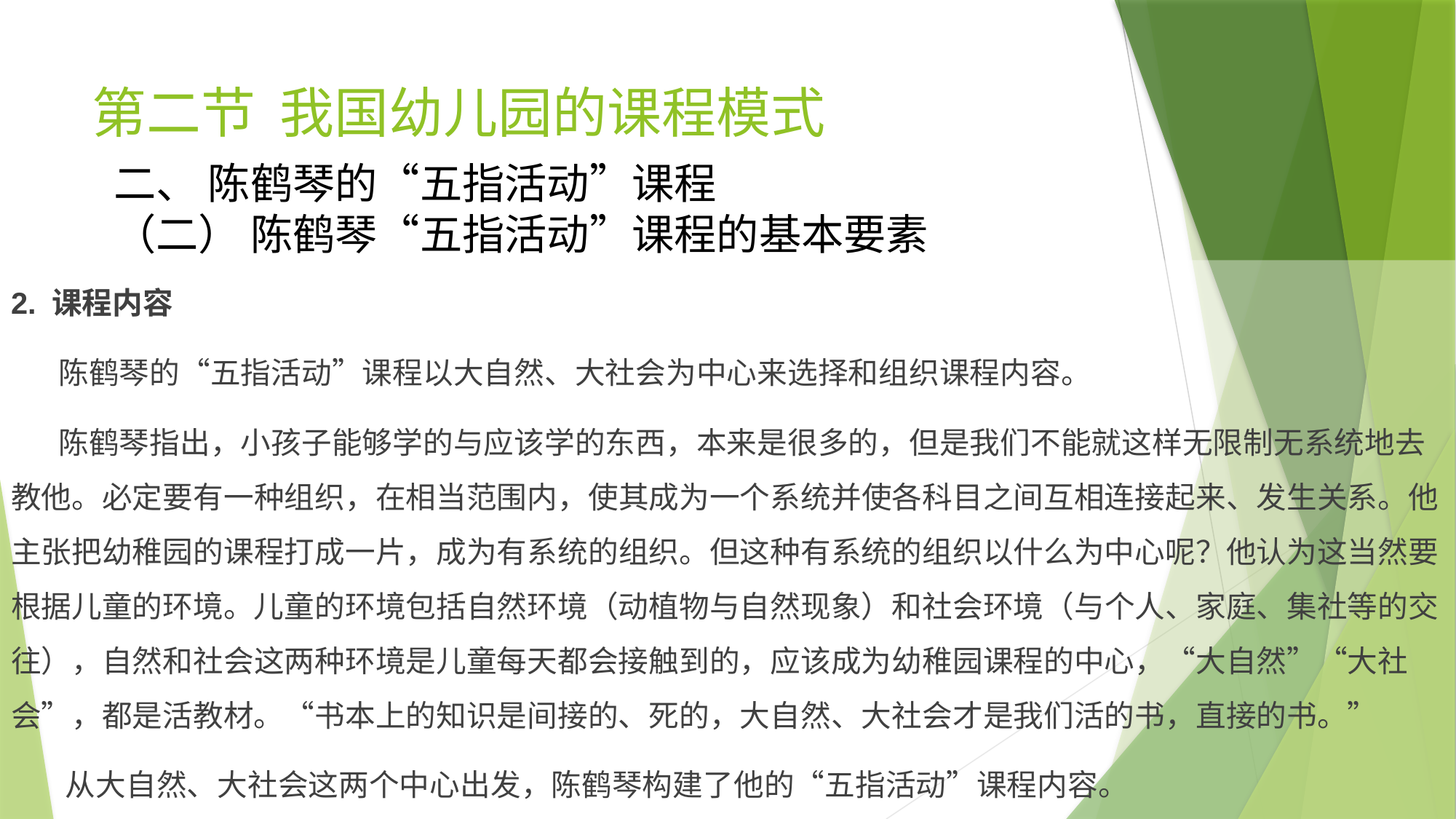

# 第二节  我国幼儿园的课程模式
二、 陈鹤琴的“五指活动”课程
（二） 陈鹤琴“五指活动”课程的基本要素
2. 课程内容
      陈鹤琴的“五指活动”课程以大自然、大社会为中心来选择和组织课程内容。
      陈鹤琴指出，小孩子能够学的与应该学的东西，本来是很多的，但是我们不能就这样无限制无系统地去教他。必定要有一种组织，在相当范围内，使其成为一个系统并使各科目之间互相连接起来、发生关系。他主张把幼稚园的课程打成一片，成为有系统的组织。但这种有系统的组织以什么为中心呢？他认为这当然要根据儿童的环境。儿童的环境包括自然环境（动植物与自然现象）和社会环境（与个人、家庭、集社等的交往），自然和社会这两种环境是儿童每天都会接触到的，应该成为幼稚园课程的中心，“大自然”“大社会”，都是活教材。“书本上的知识是间接的、死的，大自然、大社会才是我们活的书，直接的书。”
       从大自然、大社会这两个中心出发，陈鹤琴构建了他的“五指活动”课程内容。